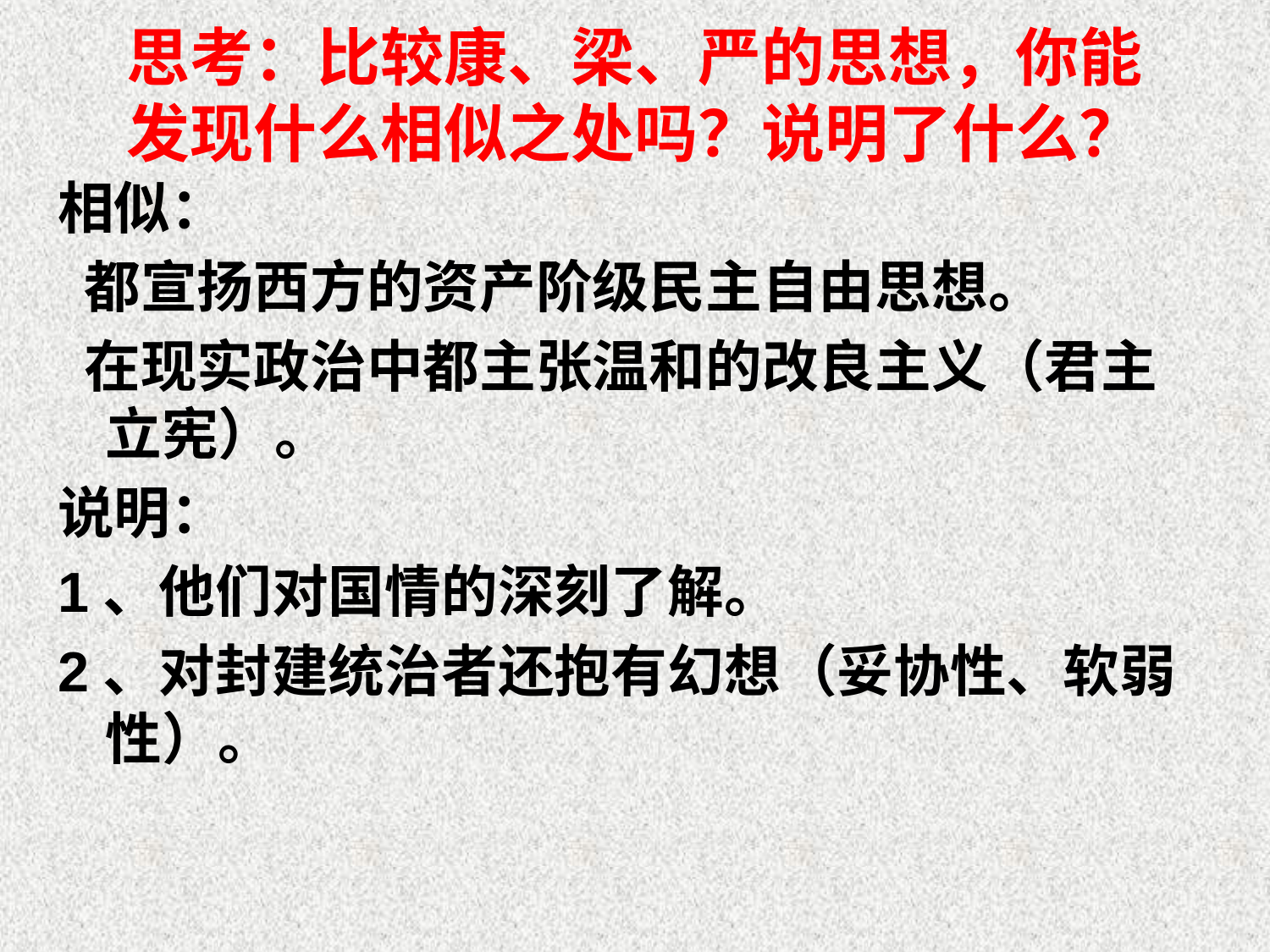

思考：比较康、梁、严的思想，你能发现什么相似之处吗？说明了什么？
相似：
 都宣扬西方的资产阶级民主自由思想。
 在现实政治中都主张温和的改良主义（君主立宪）。
说明：
1、他们对国情的深刻了解。
2、对封建统治者还抱有幻想（妥协性、软弱性）。